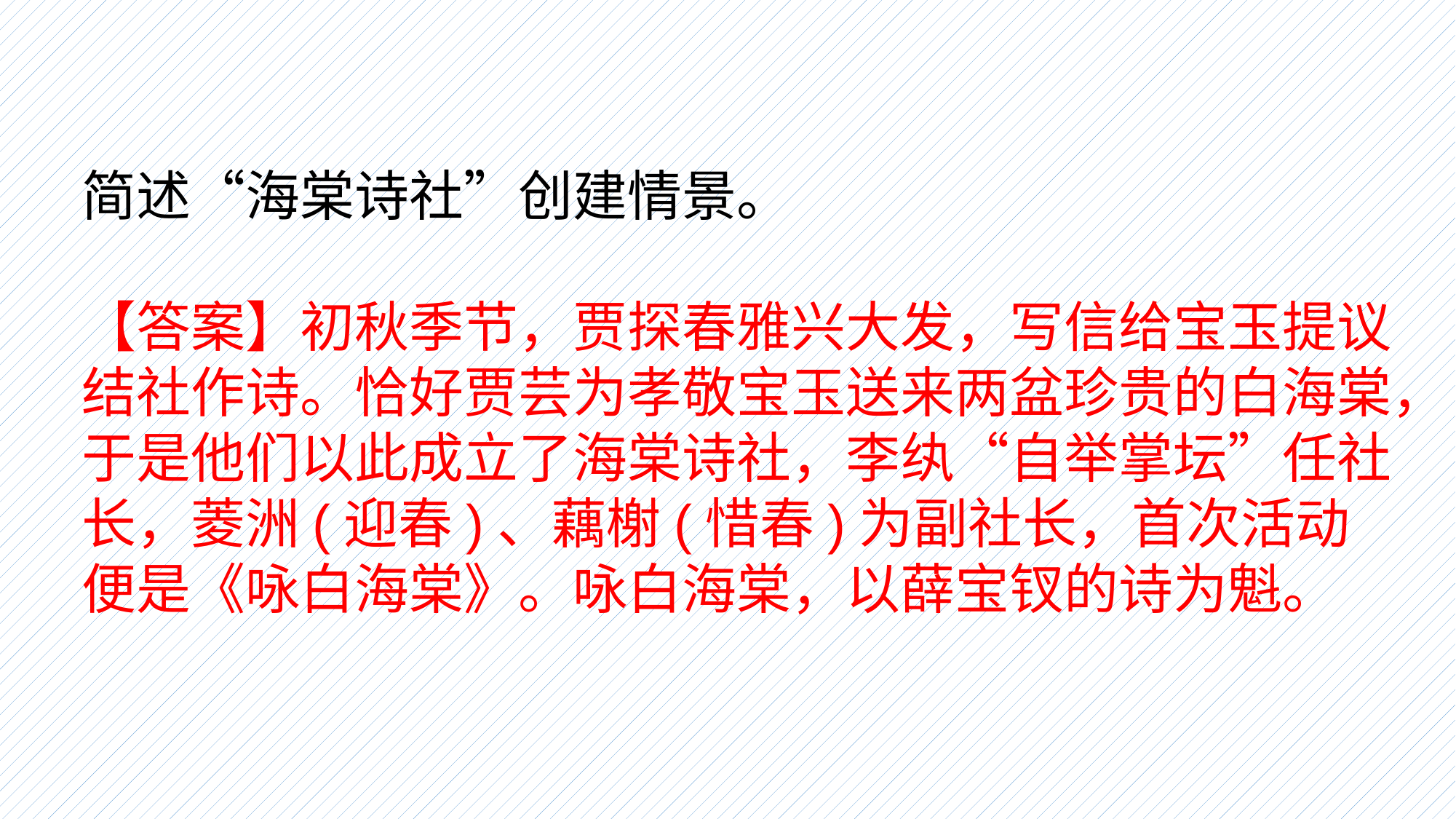

简述“海棠诗社”创建情景。

【答案】初秋季节，贾探春雅兴大发，写信给宝玉提议结社作诗。恰好贾芸为孝敬宝玉送来两盆珍贵的白海棠，于是他们以此成立了海棠诗社，李纨“自举掌坛”任社长，菱洲(迎春)、藕榭(惜春)为副社长，首次活动便是《咏白海棠》。咏白海棠，以薛宝钗的诗为魁。